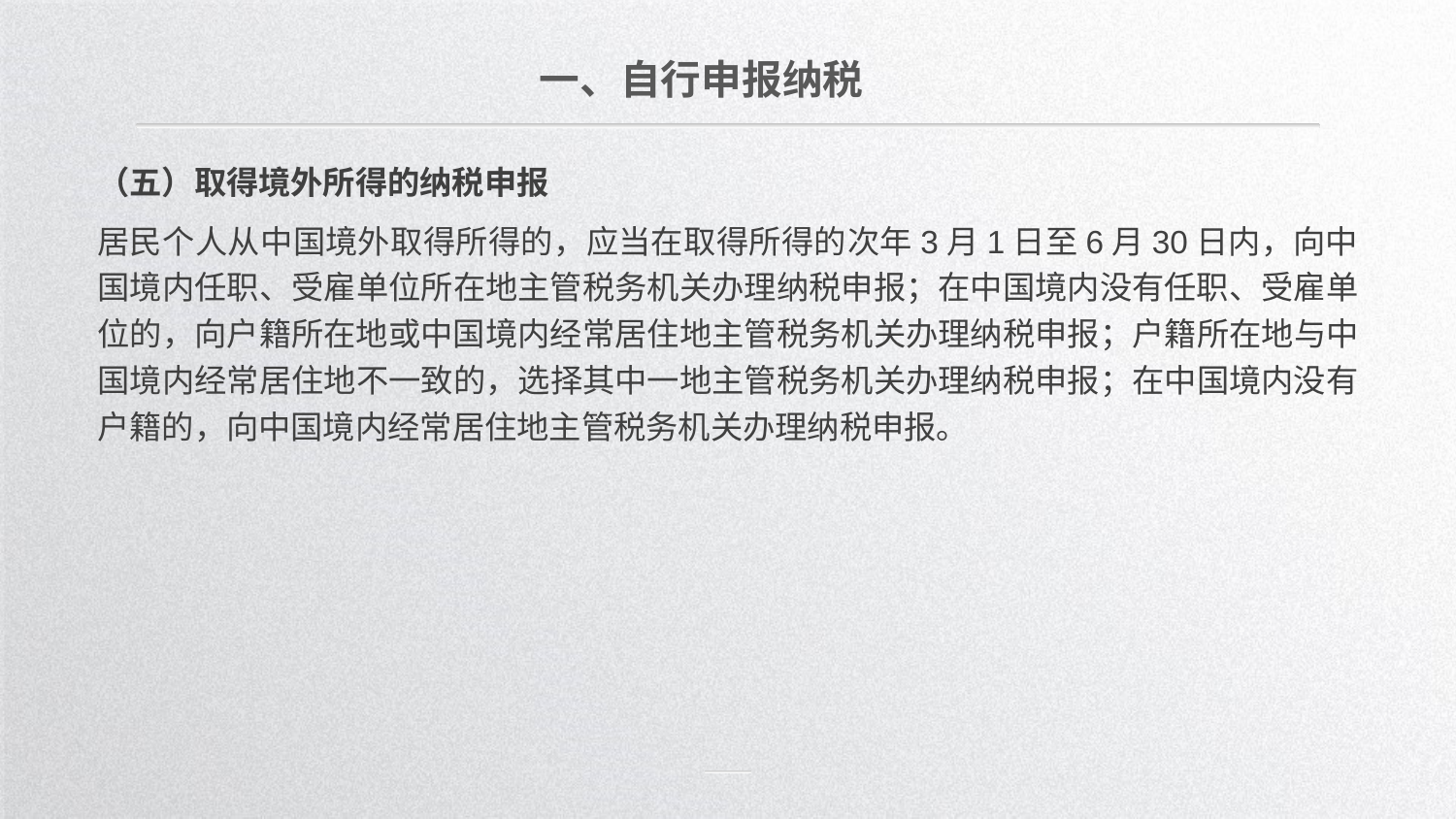

一、自行申报纳税
（五）取得境外所得的纳税申报
居民个人从中国境外取得所得的，应当在取得所得的次年3月1日至6月30日内，向中国境内任职、受雇单位所在地主管税务机关办理纳税申报；在中国境内没有任职、受雇单位的，向户籍所在地或中国境内经常居住地主管税务机关办理纳税申报；户籍所在地与中国境内经常居住地不一致的，选择其中一地主管税务机关办理纳税申报；在中国境内没有户籍的，向中国境内经常居住地主管税务机关办理纳税申报。